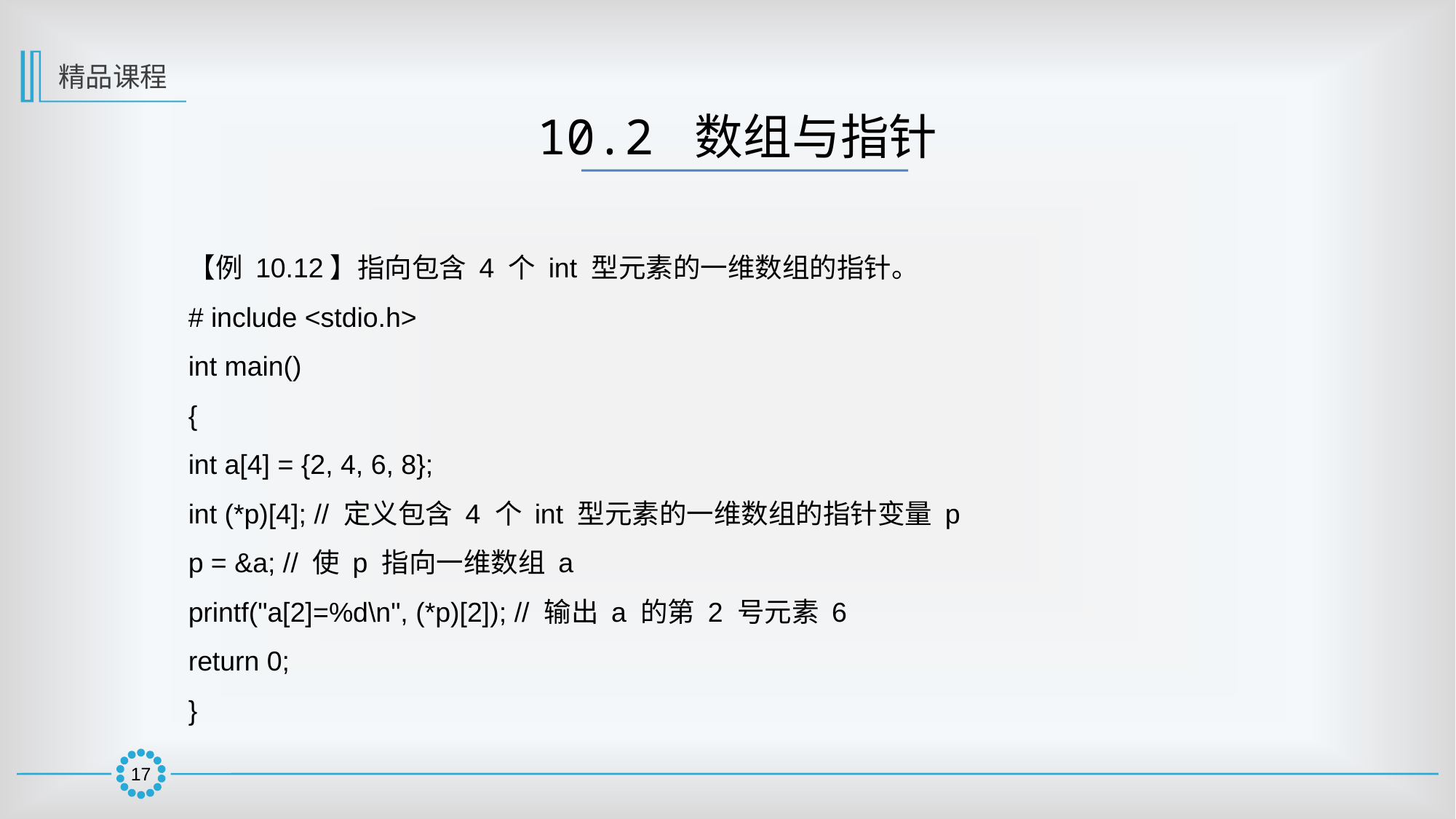

精品课程
10.2 数组与指针

【例 10.12】指向包含 4 个 int 型元素的一维数组的指针。
# include <stdio.h>
int main()
{
int a[4] = {2, 4, 6, 8};
int (*p)[4]; // 定义包含 4 个 int 型元素的一维数组的指针变量 p
p = &a; // 使 p 指向一维数组 a
printf("a[2]=%d\n", (*p)[2]); // 输出 a 的第 2 号元素 6
return 0;
}

17